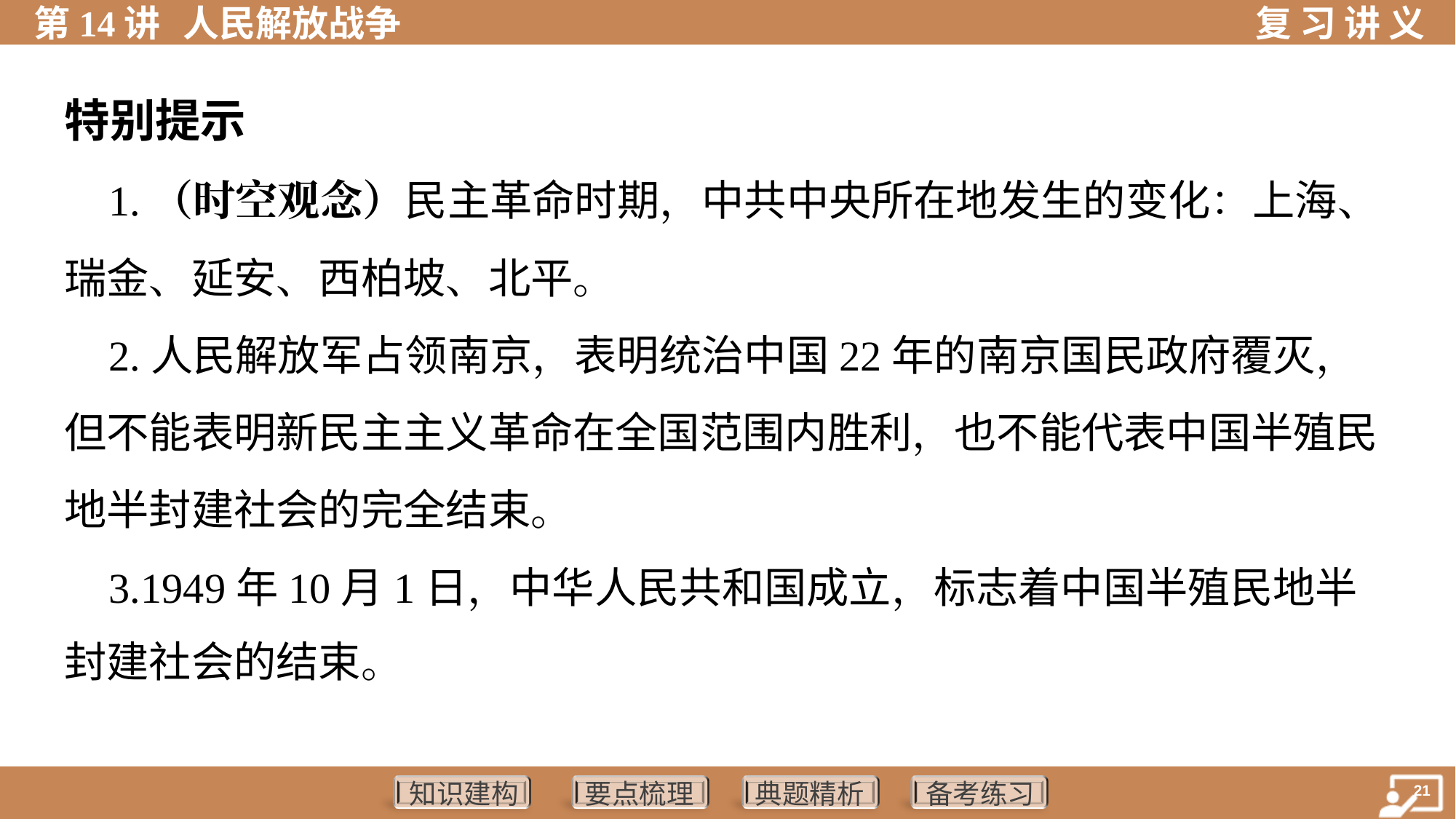

特别提示
    1.（时空观念）民主革命时期，中共中央所在地发生的变化：上海、
瑞金、延安、西柏坡、北平。
    2.人民解放军占领南京，表明统治中国22年的南京国民政府覆灭，
但不能表明新民主主义革命在全国范围内胜利，也不能代表中国半殖民
地半封建社会的完全结束。
    3.1949年10月1日，中华人民共和国成立，标志着中国半殖民地半
封建社会的结束。